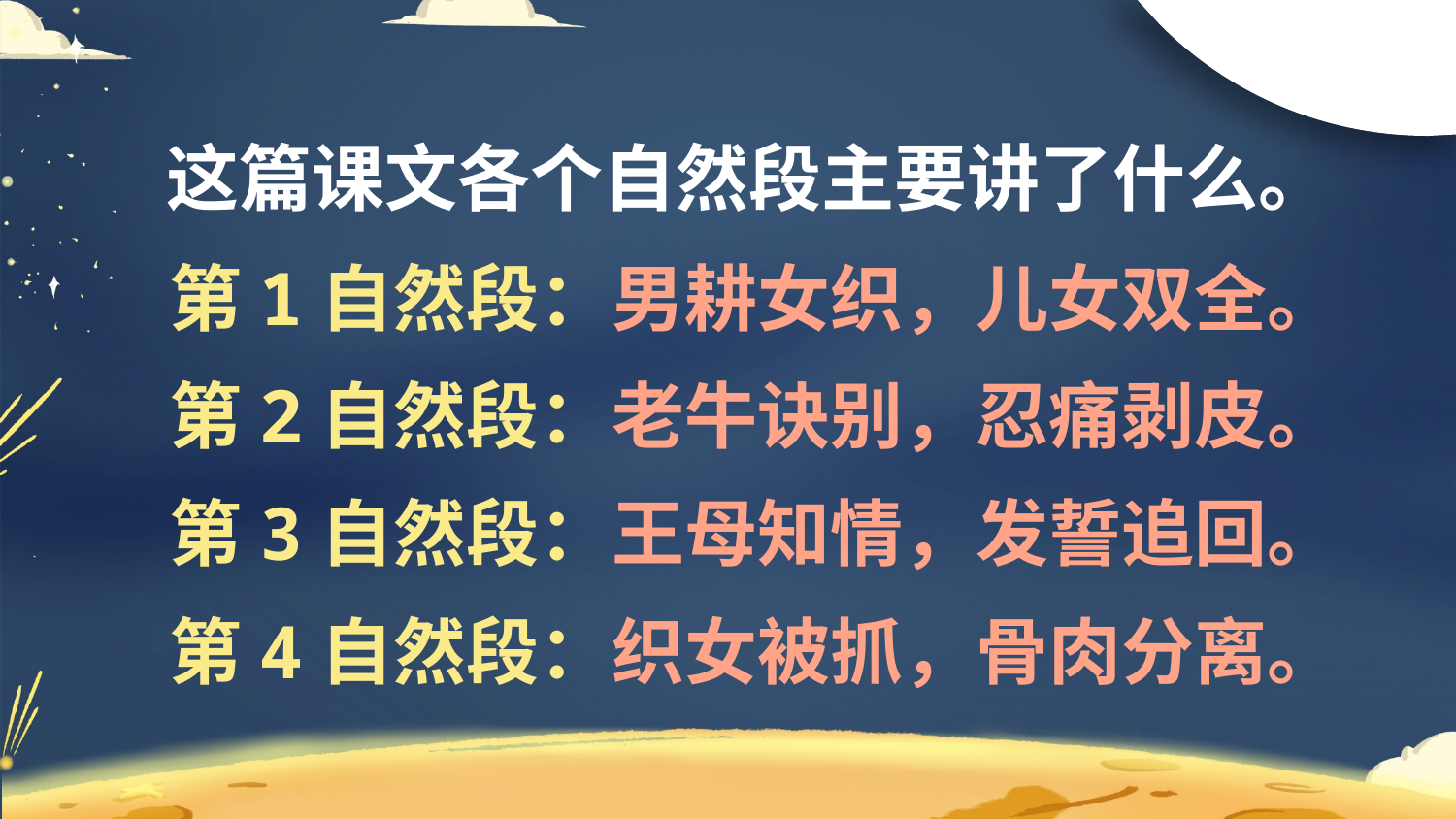

这篇课文各个自然段主要讲了什么。
第1自然段：男耕女织，儿女双全。
第2自然段：老牛诀别，忍痛剥皮。
第3自然段：王母知情，发誓追回。
第4自然段：织女被抓，骨肉分离。